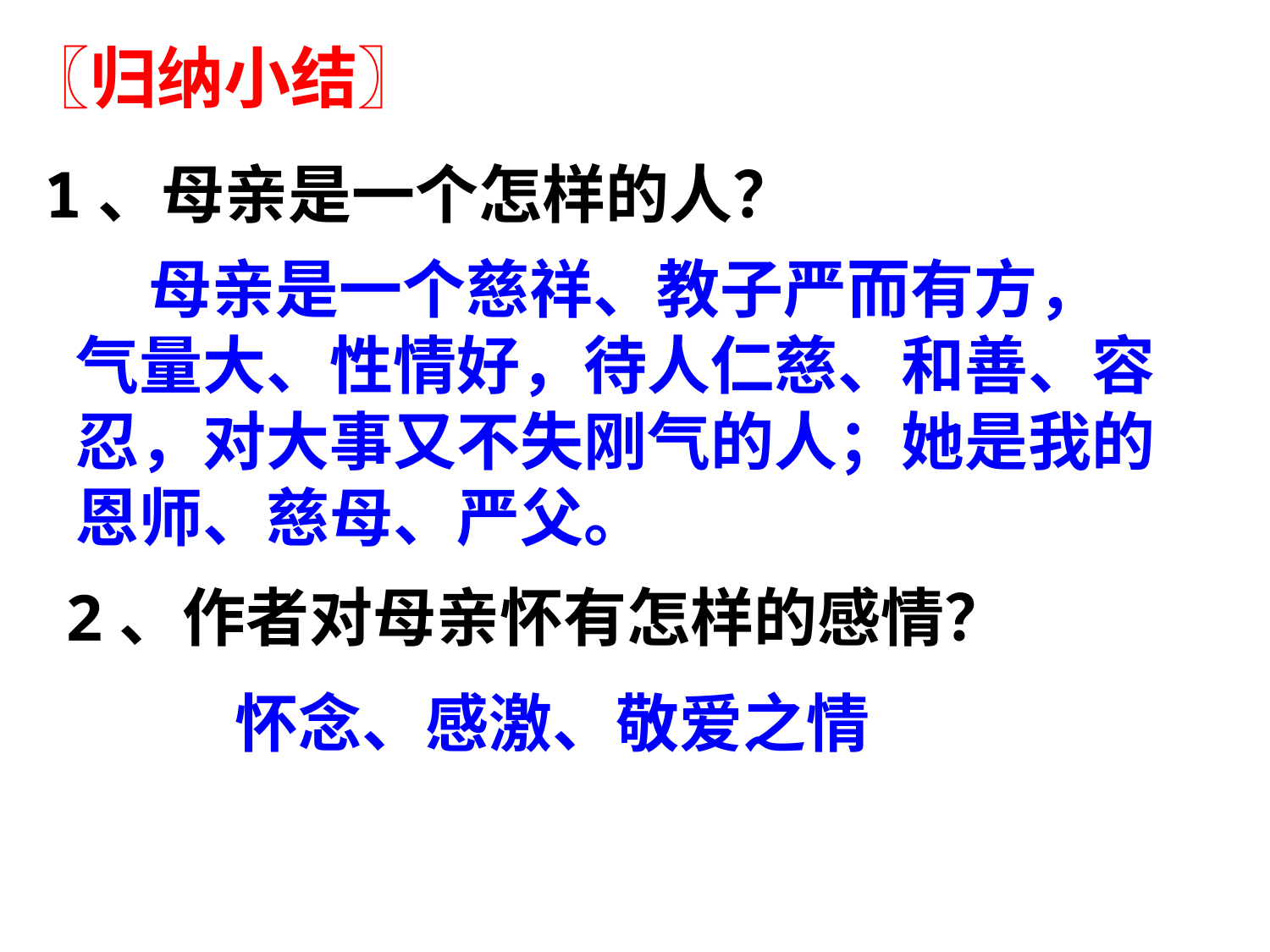

〖归纳小结〗
1、母亲是一个怎样的人？
    母亲是一个慈祥、教子严而有方，气量大、性情好，待人仁慈、和善、容忍，对大事又不失刚气的人；她是我的恩师、慈母、严父。Zx```xk

2、作者对母亲怀有怎样的感情？
怀念、感激、敬爱之情